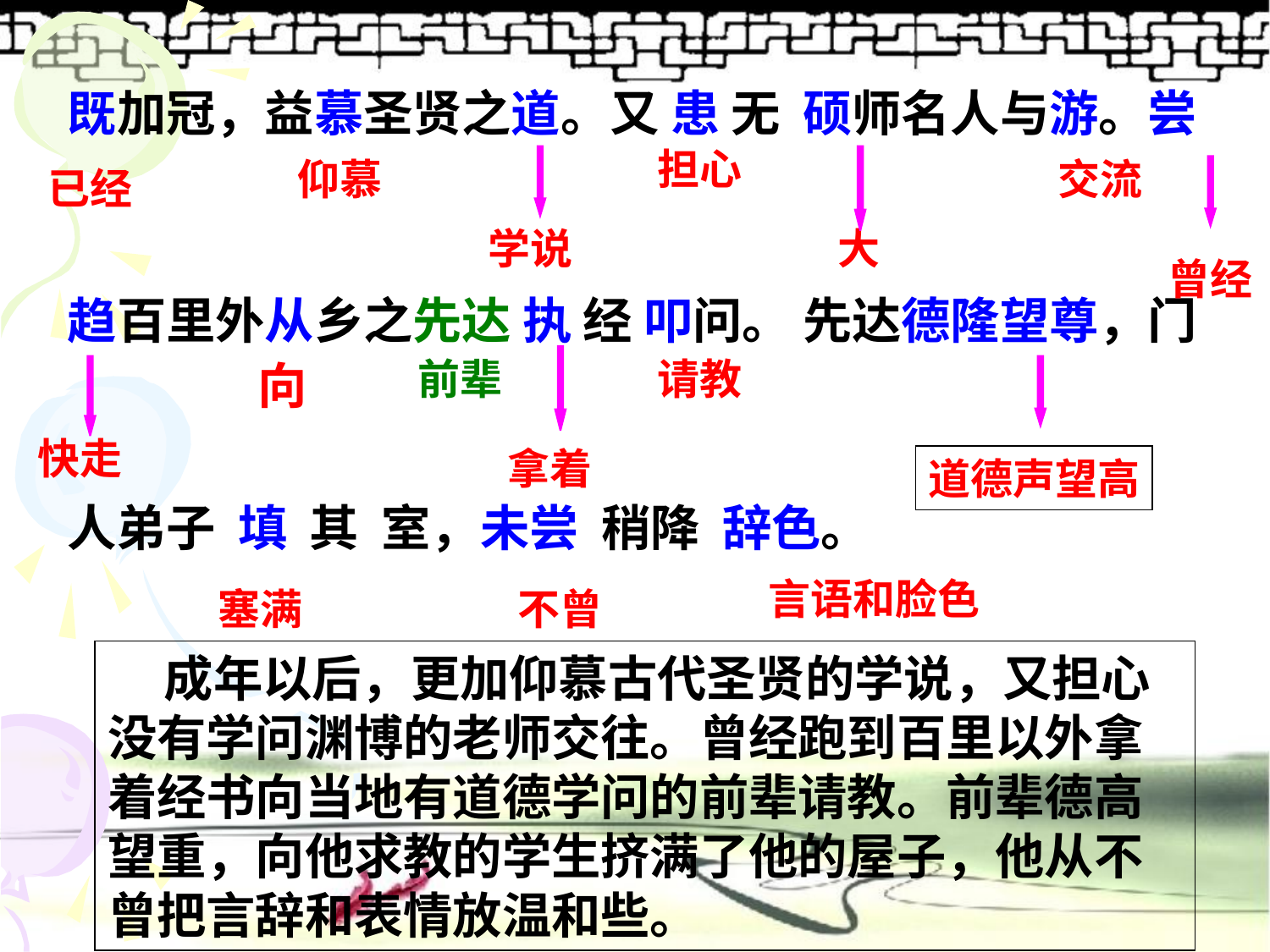

既加冠，益慕圣贤之道。又 患 无  硕师名人与游。尝

趋百里外从乡之先达 执 经 叩问。 先达德隆望尊，门

人弟子  填  其  室，未尝  稍降  辞色。
担心
仰慕

交流

已经
学说
大
曾经
前辈

请教
向

快走
拿着
道德声望高
言语和脸色
塞满
不曾
    成年以后，更加仰慕古代圣贤的学说，又担心没有学问渊博的老师交往。曾经跑到百里以外拿着经书向当地有道德学问的前辈请教。前辈德高望重，向他求教的学生挤满了他的屋子，他从不曾把言辞和表情放温和些。